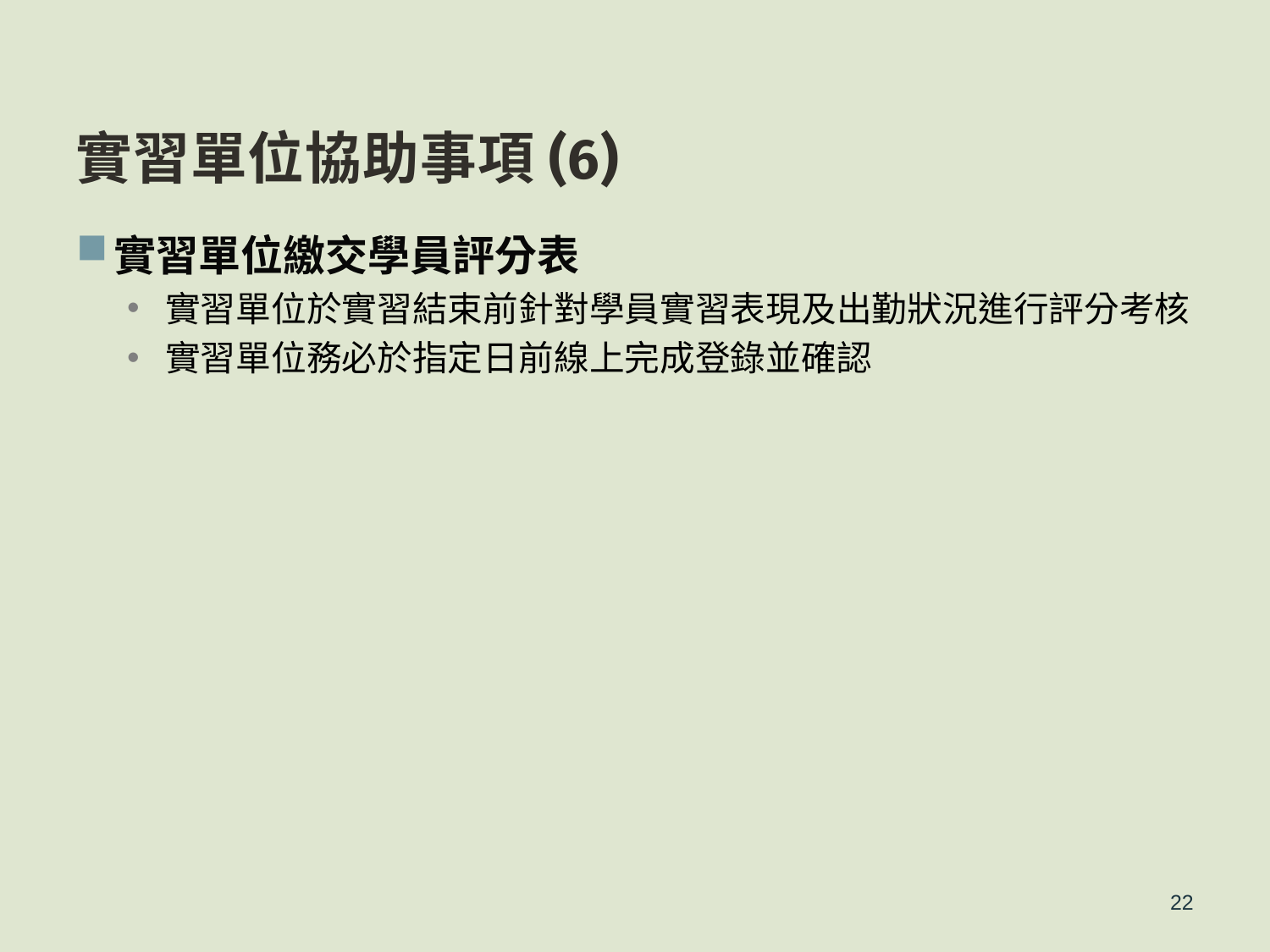

實習單位協助事項(6)
實習單位繳交學員評分表
實習單位於實習結束前針對學員實習表現及出勤狀況進行評分考核
實習單位務必於指定日前線上完成登錄並確認

22